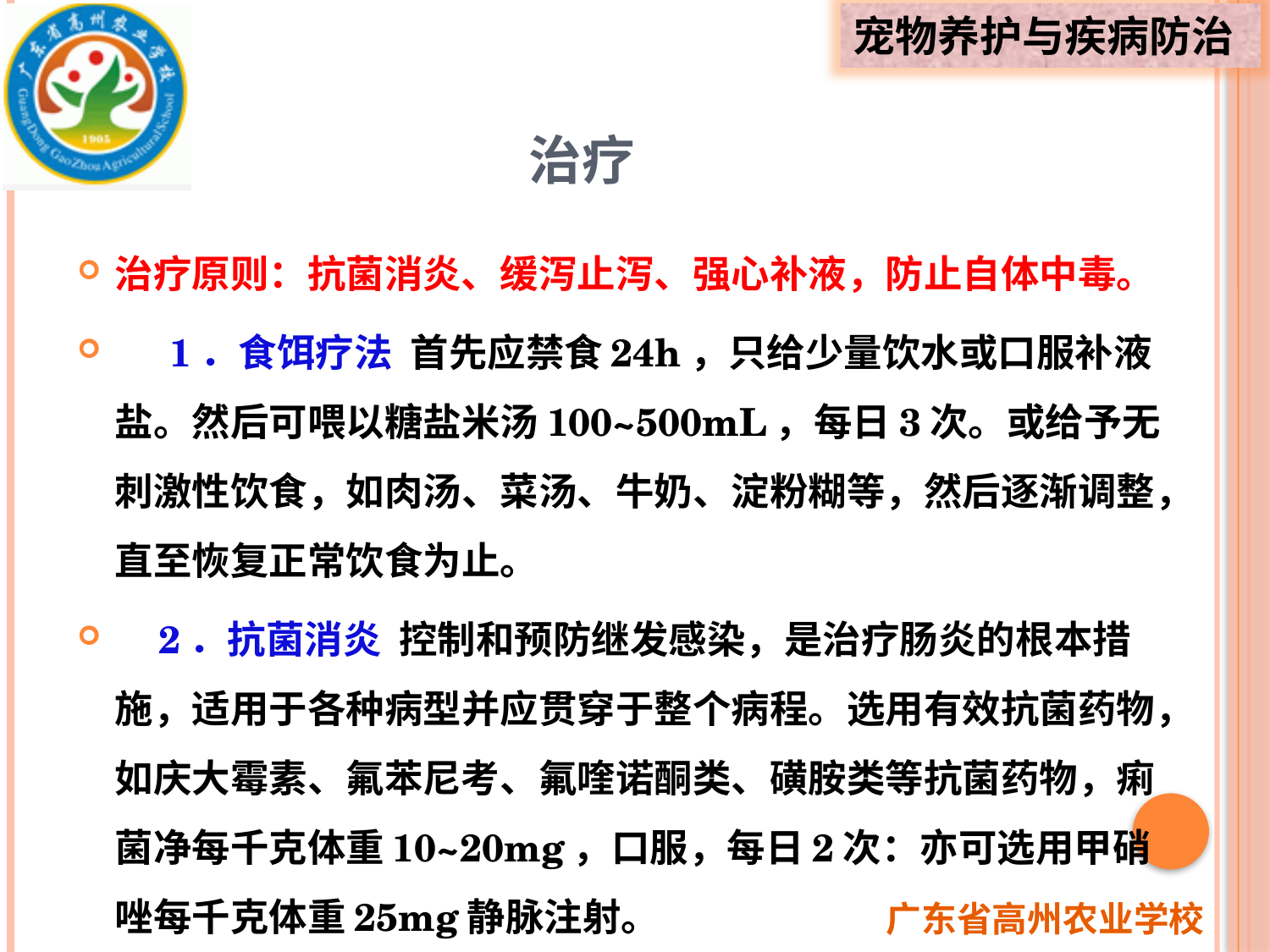

# 治疗
治疗原则：抗菌消炎、缓泻止泻、强心补液，防止自体中毒。
     1．食饵疗法  首先应禁食24h，只给少量饮水或口服补液盐。然后可喂以糖盐米汤100~500mL，每日3次。或给予无刺激性饮食，如肉汤、菜汤、牛奶、淀粉糊等，然后逐渐调整，直至恢复正常饮食为止。
    2．抗菌消炎  控制和预防继发感染，是治疗肠炎的根本措施，适用于各种病型并应贯穿于整个病程。选用有效抗菌药物，如庆大霉素、氟苯尼考、氟喹诺酮类、磺胺类等抗菌药物，痢菌净每千克体重10~20mg，口服，每日2次：亦可选用甲硝唑每千克体重25mg静脉注射。